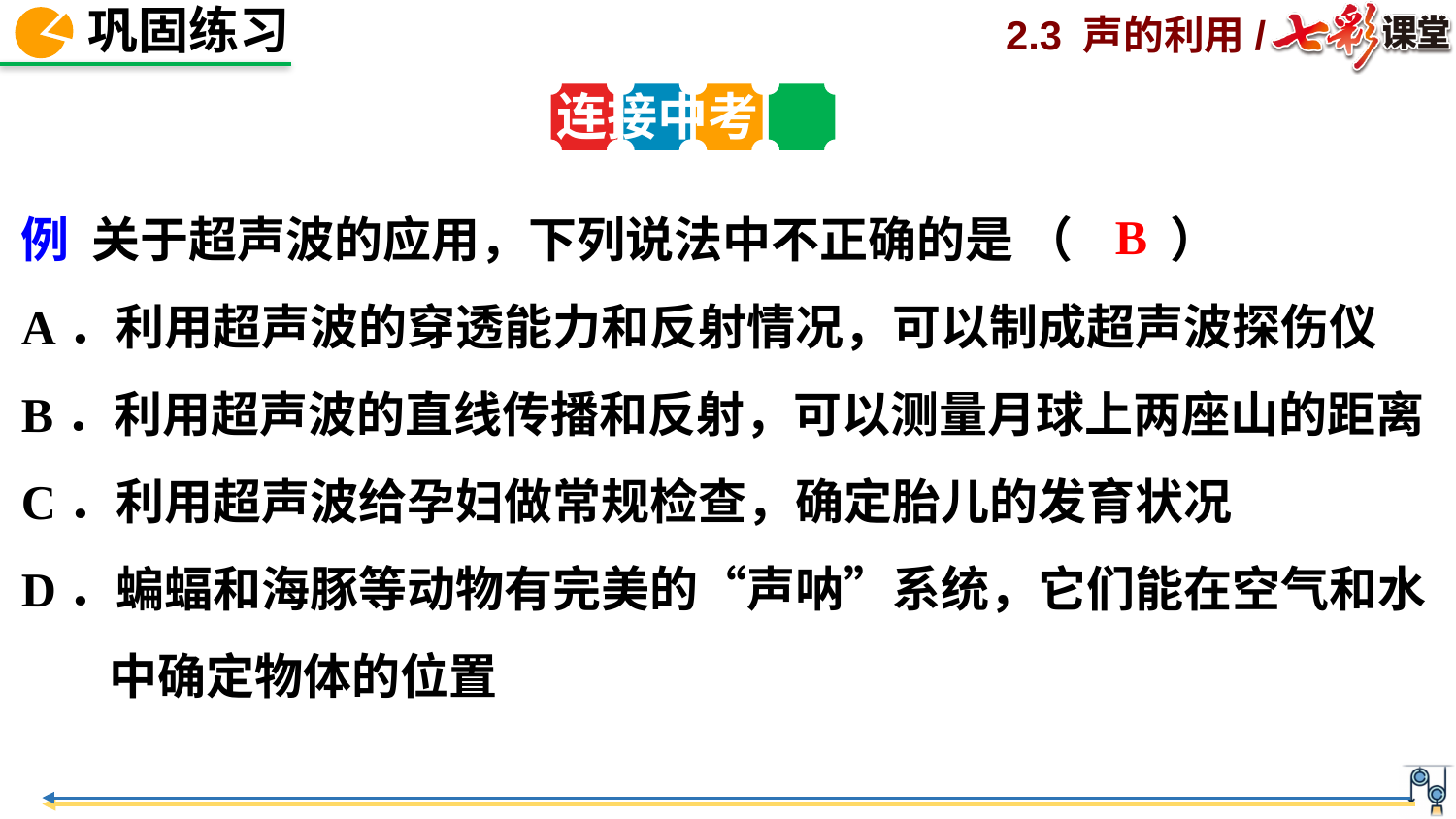

连接中考

例  关于超声波的应用，下列说法中不正确的是 （　　）
A．利用超声波的穿透能力和反射情况，可以制成超声波探伤仪
B．利用超声波的直线传播和反射，可以测量月球上两座山的距离
C．利用超声波给孕妇做常规检查，确定胎儿的发育状况
D．蝙蝠和海豚等动物有完美的“声呐”系统，它们能在空气和水
       中确定物体的位置
B